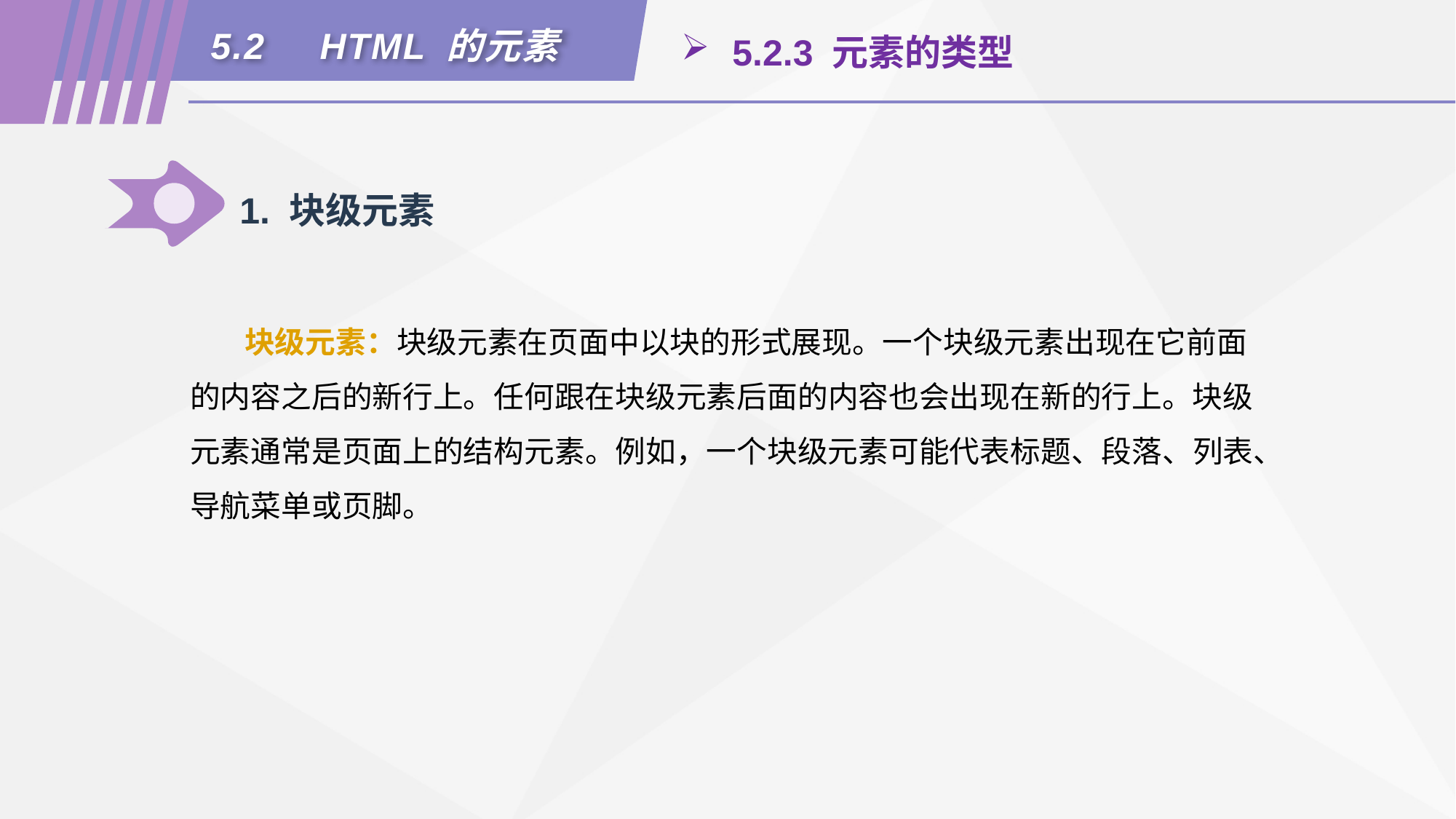

5.2	HTML 的元素
 5.2.3 元素的类型

1. 块级元素
块级元素：块级元素在页面中以块的形式展现。一个块级元素出现在它前面的内容之后的新行上。任何跟在块级元素后面的内容也会出现在新的行上。块级元素通常是页面上的结构元素。例如，一个块级元素可能代表标题、段落、列表、导航菜单或页脚。